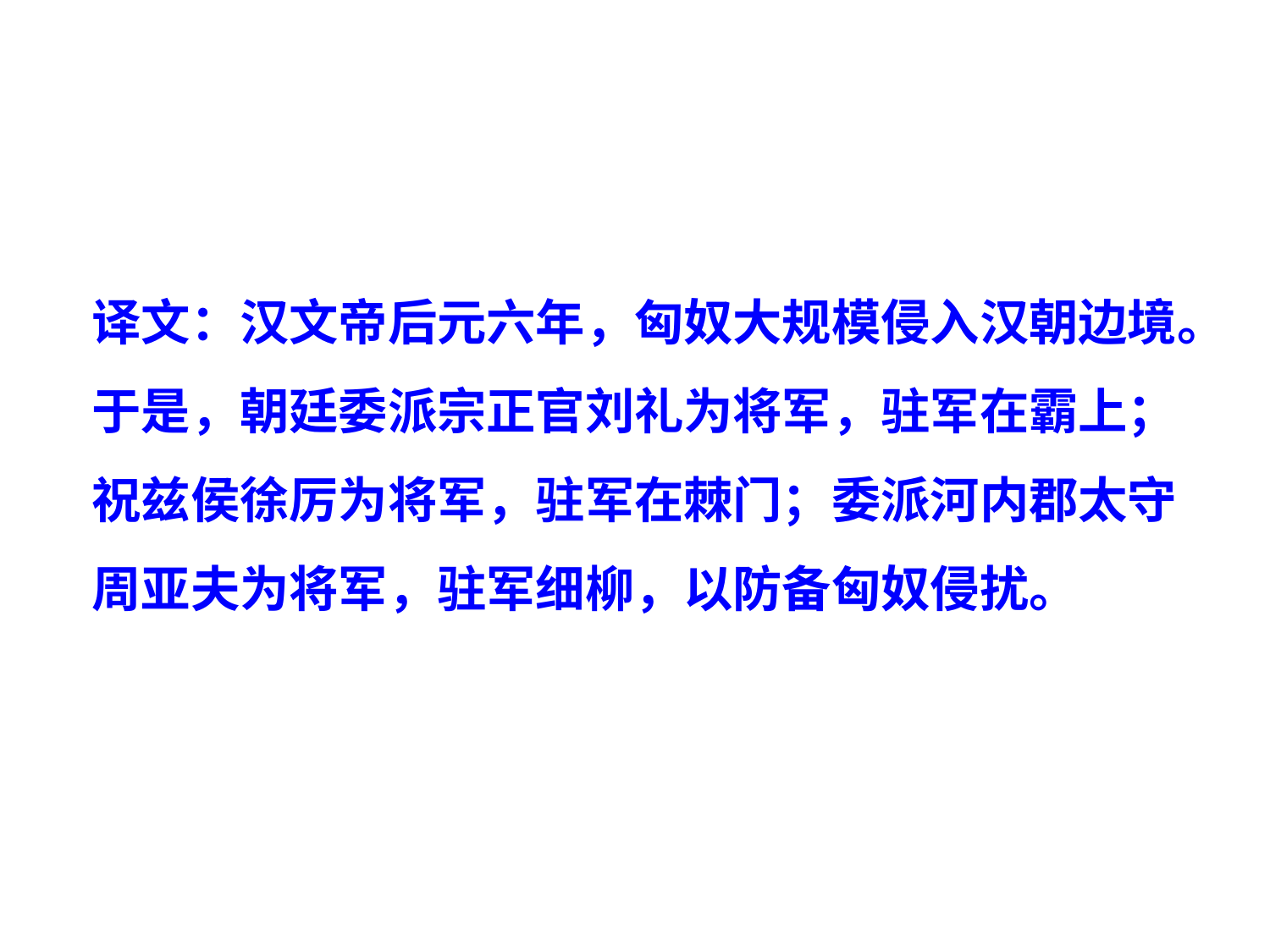

译文：汉文帝后元六年，匈奴大规模侵入汉朝边境。于是，朝廷委派宗正官刘礼为将军，驻军在霸上；祝兹侯徐厉为将军，驻军在棘门；委派河内郡太守周亚夫为将军，驻军细柳，以防备匈奴侵扰。